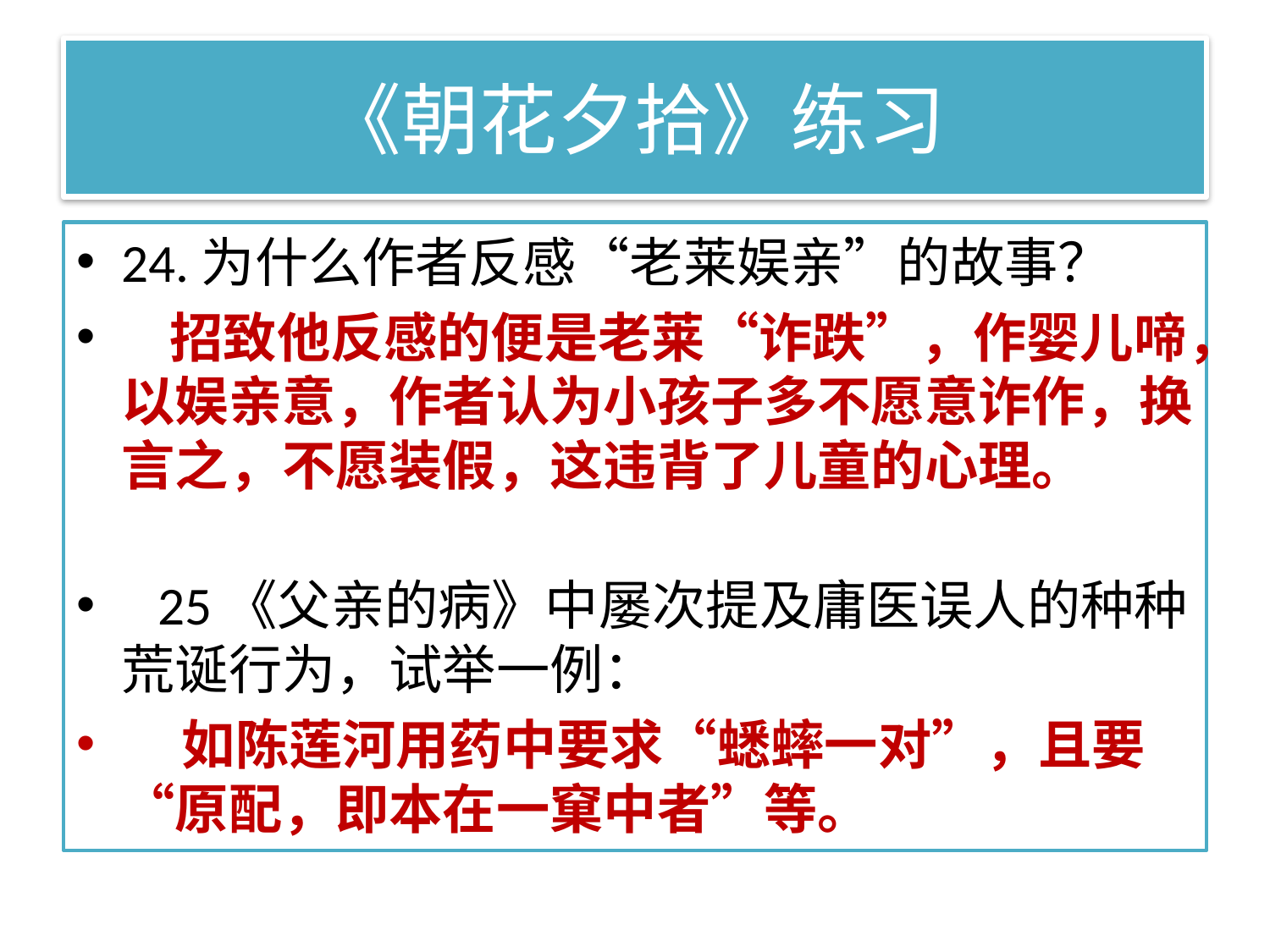

# 《朝花夕拾》练习
24.为什么作者反感“老莱娱亲”的故事？
   招致他反感的便是老莱“诈跌”，作婴儿啼，以娱亲意，作者认为小孩子多不愿意诈作，换言之，不愿装假，这违背了儿童的心理。
   25《父亲的病》中屡次提及庸医误人的种种荒诞行为，试举一例：
    如陈莲河用药中要求“蟋蟀一对”，且要“原配，即本在一窠中者”等。